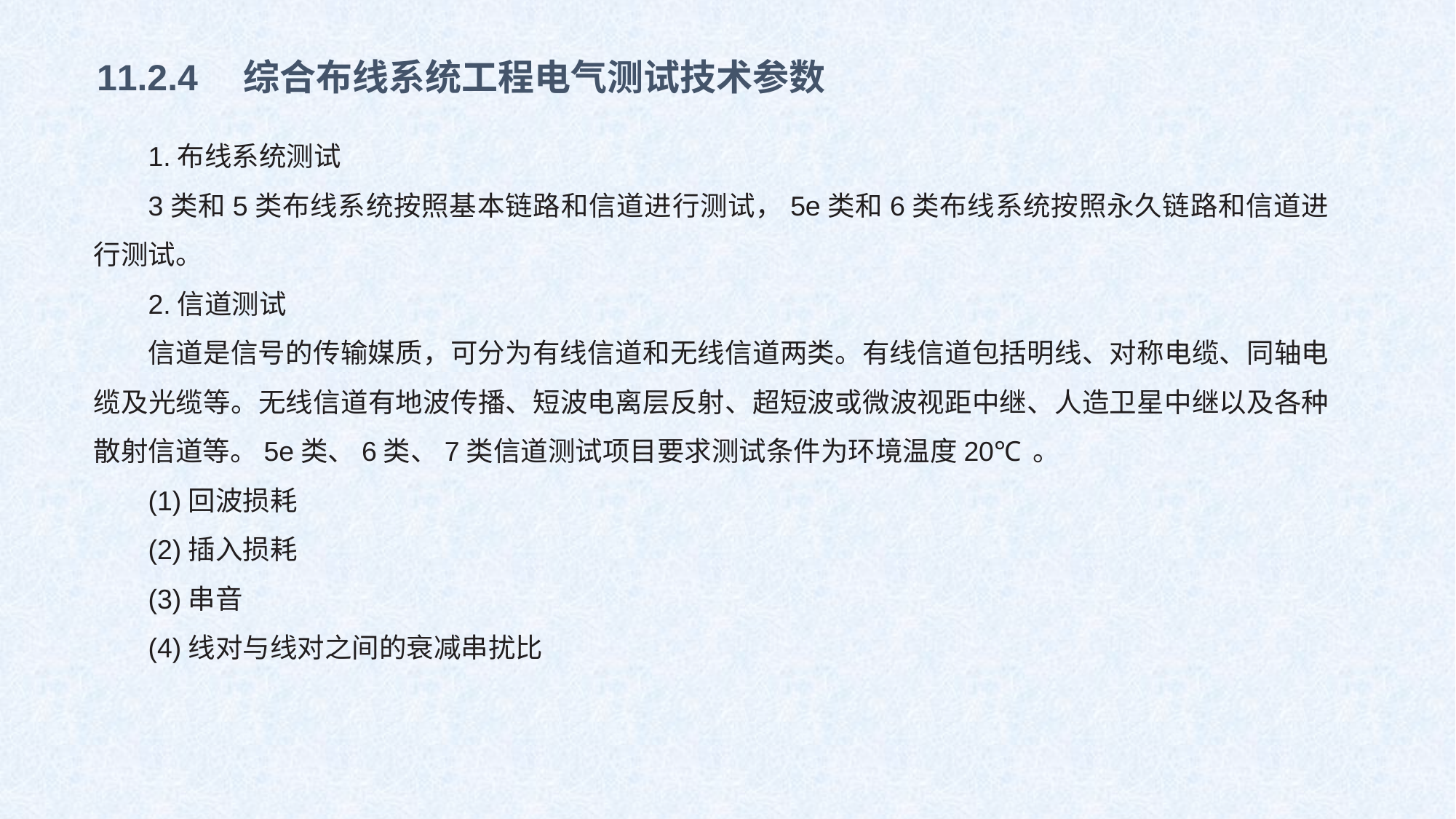

11.2.4　综合布线系统工程电气测试技术参数
1.布线系统测试
3类和5类布线系统按照基本链路和信道进行测试，5e类和6类布线系统按照永久链路和信道进行测试。
2.信道测试
信道是信号的传输媒质，可分为有线信道和无线信道两类。有线信道包括明线、对称电缆、同轴电缆及光缆等。无线信道有地波传播、短波电离层反射、超短波或微波视距中继、人造卫星中继以及各种散射信道等。5e类、6类、7类信道测试项目要求测试条件为环境温度20℃。
(1)回波损耗
(2)插入损耗
(3)串音
(4)线对与线对之间的衰减串扰比